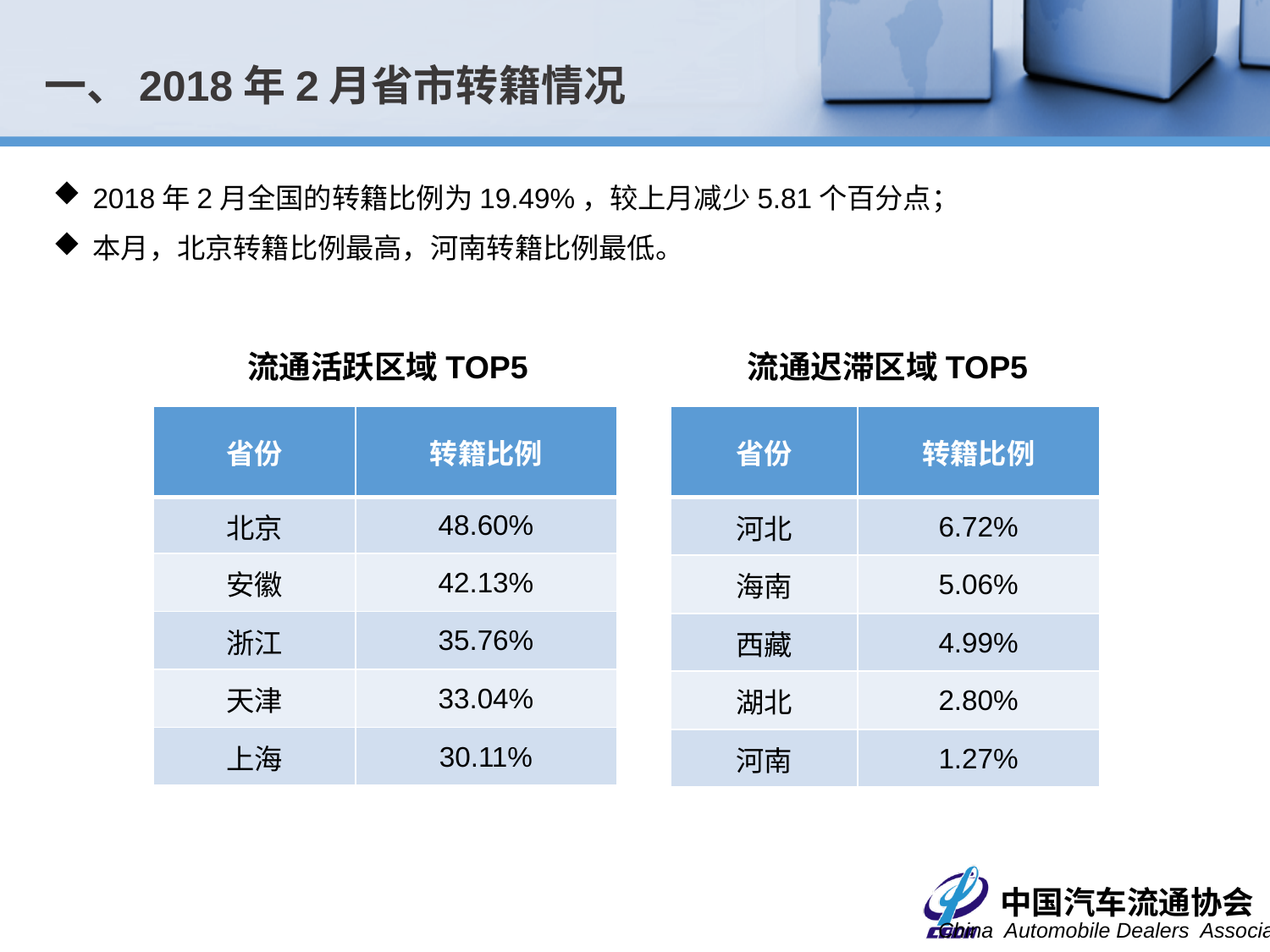

一、2018年2月省市转籍情况
2018年2月全国的转籍比例为19.49%，较上月减少5.81个百分点；
本月，北京转籍比例最高，河南转籍比例最低。
流通活跃区域TOP5
流通迟滞区域TOP5
| 省份 | 转籍比例 |
| --- | --- |
| 北京 | 48.60% |
| 安徽 | 42.13% |
| 浙江 | 35.76% |
| 天津 | 33.04% |
| 上海 | 30.11% |
| 省份 | 转籍比例 |
| --- | --- |
| 河北 | 6.72% |
| 海南 | 5.06% |
| 西藏 | 4.99% |
| 湖北 | 2.80% |
| 河南 | 1.27% |